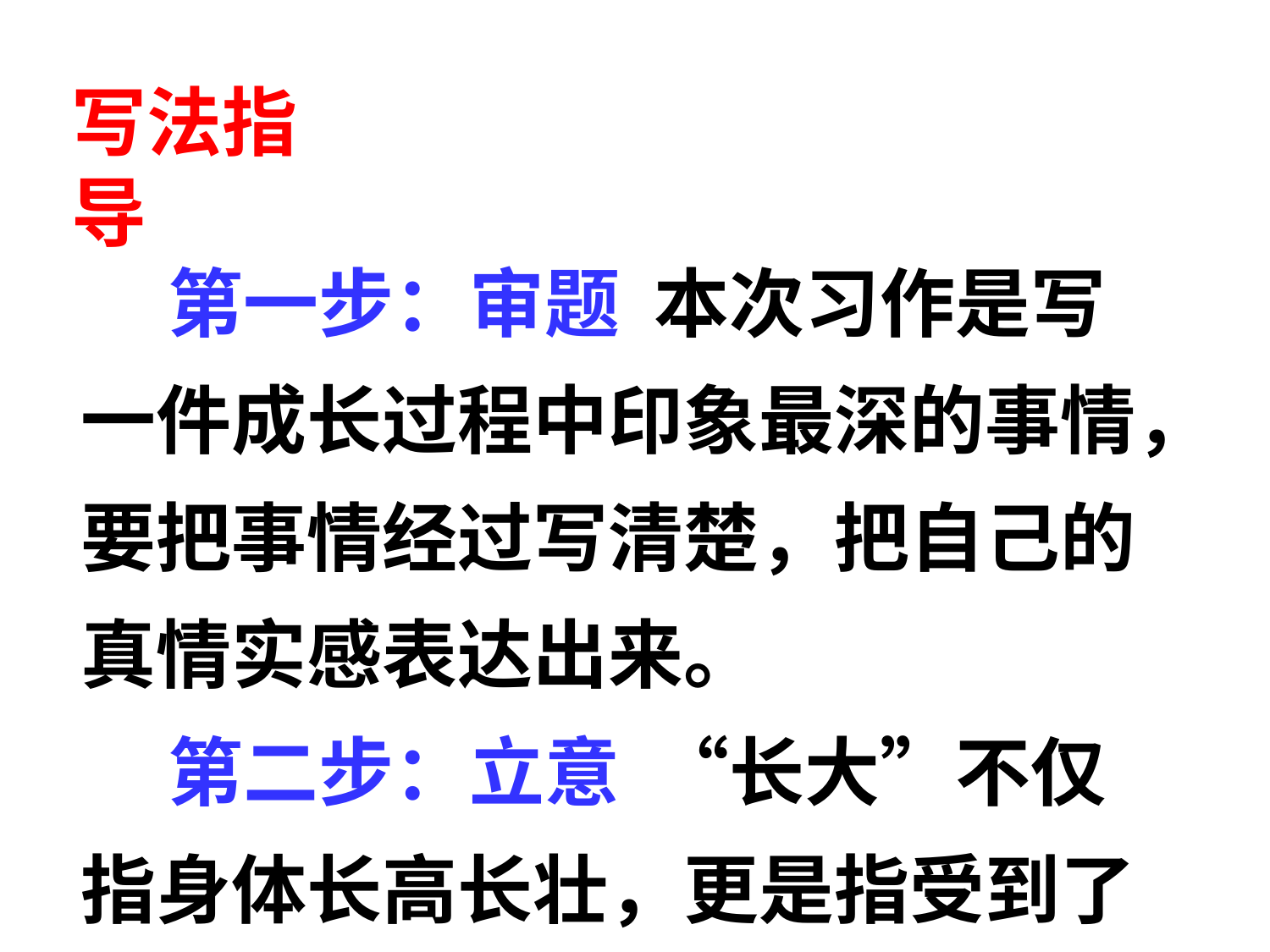

写法指导
    第一步：审题  本次习作是写一件成长过程中印象最深的事情，要把事情经过写清楚，把自己的真情实感表达出来。
    第二步：立意  “长大”不仅指身体长高长壮，更是指受到了教育，明白了道理。